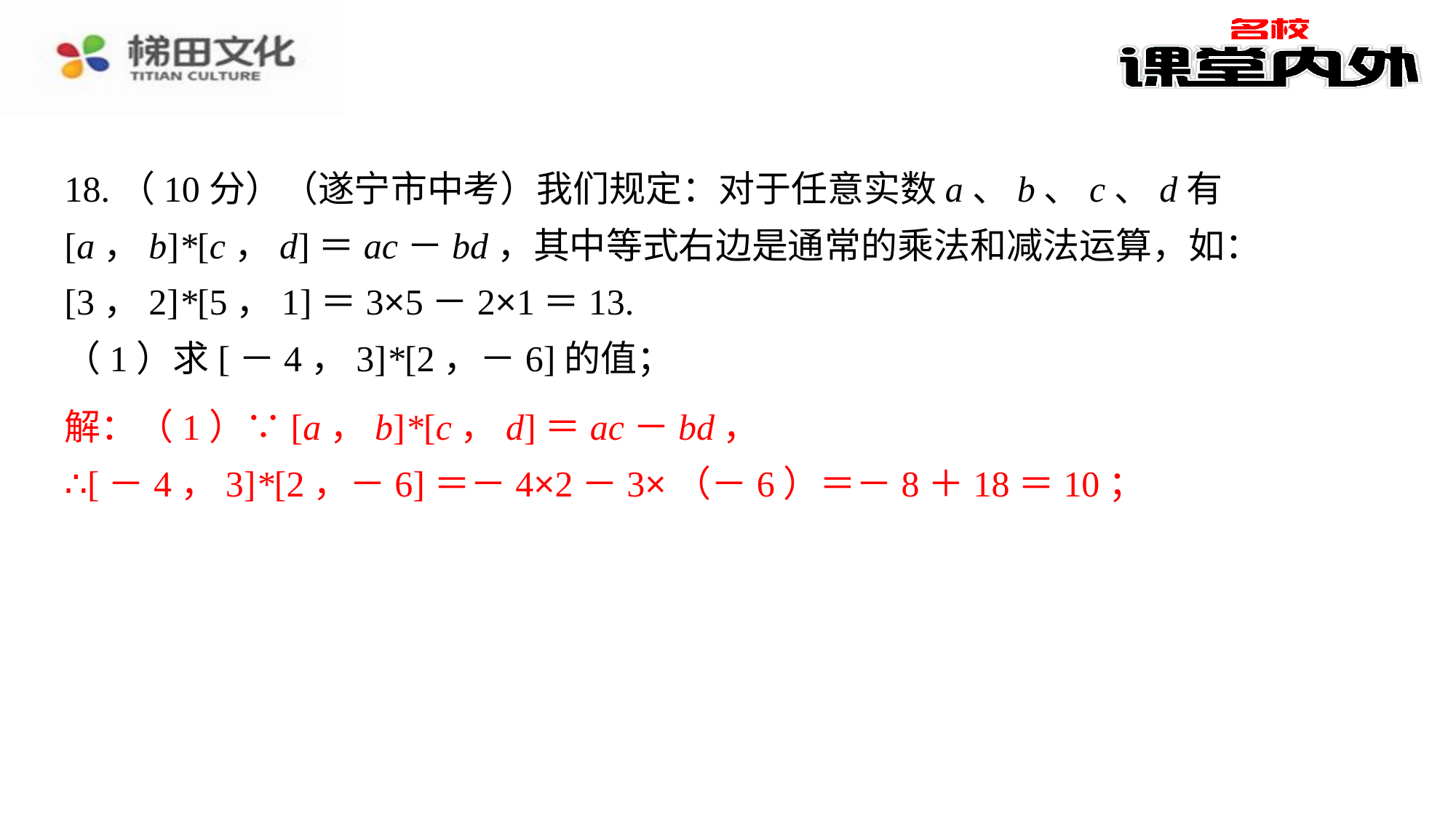

18.（10分）（遂宁市中考）我们规定：对于任意实数a、b、c、d有[a，b]*[c，d]＝ac－bd，其中等式右边是通常的乘法和减法运算，如：[3，2]*[5，1]＝3×5－2×1＝13.
（1）求[－4，3]*[2，－6]的值；解：（1）∵[a，b]*[c，d]＝ac－bd，⁠
∴[－4，3]*[2，－6]＝－4×2－3×（－6）＝－8＋18＝10；⁠
解：（1）∵[a，b]*[c，d]＝ac－bd，
∴[－4，3]*[2，－6]＝－4×2－3×（－6）＝－8＋18＝10；